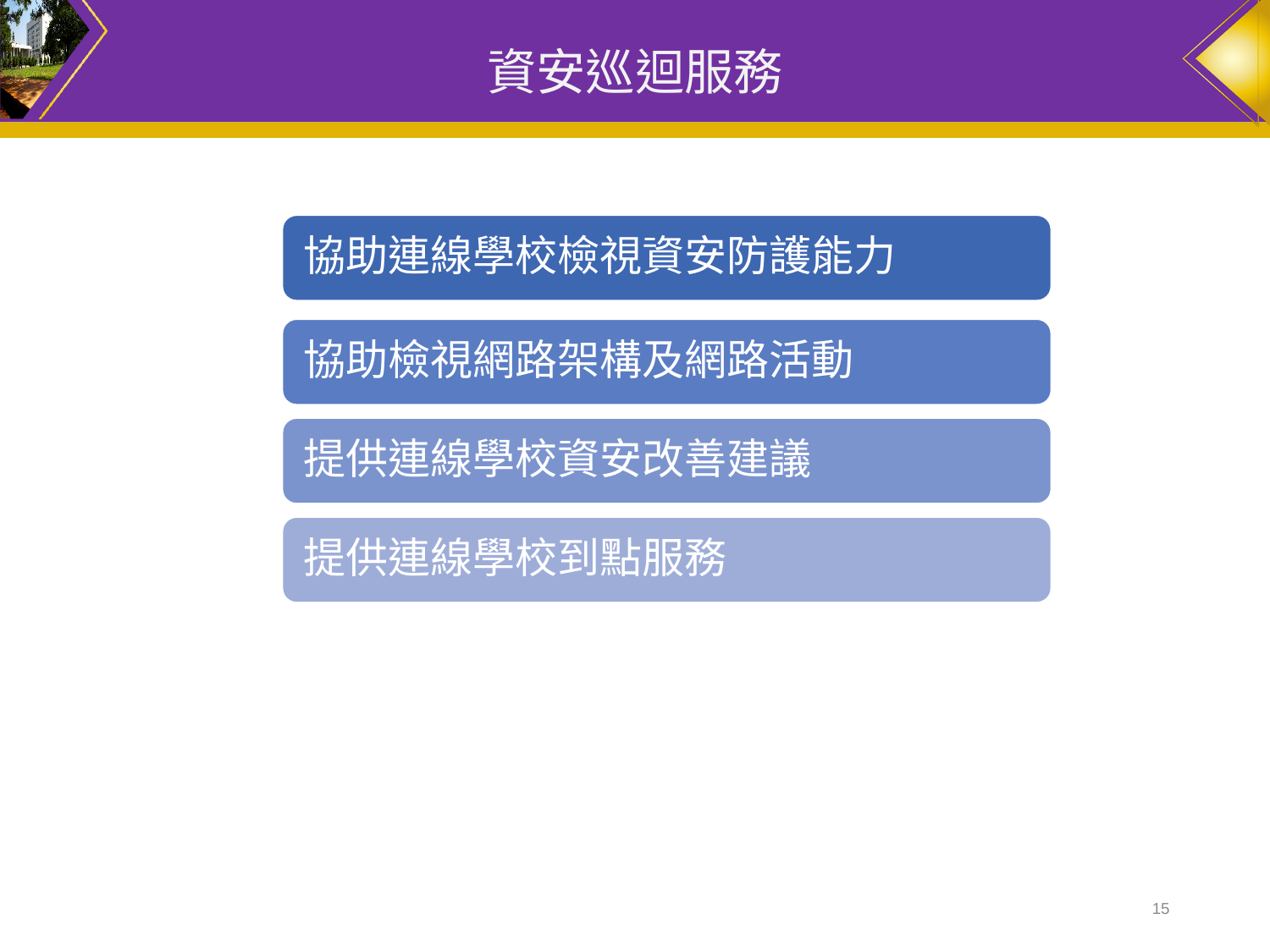

# 資安巡迴服務
協助連線學校檢視資安防護能力
協助檢視網路架構及網路活動
提供連線學校資安改善建議
提供連線學校到點服務
15